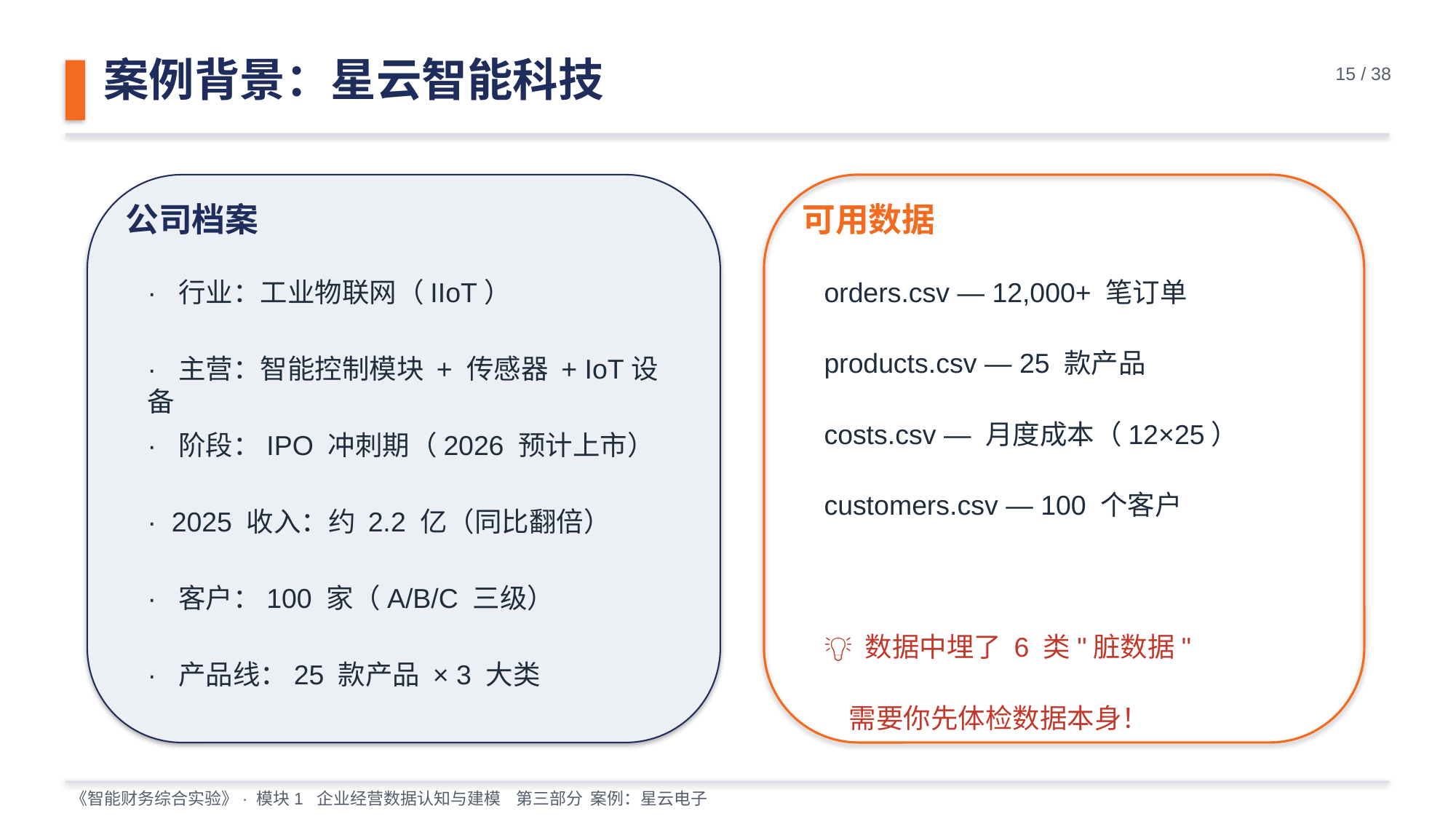

案例背景：星云智能科技

15 / 38

公司档案
可用数据
·  行业：工业物联网（IIoT）
orders.csv — 12,000+ 笔订单
products.csv — 25 款产品
·  主营：智能控制模块 + 传感器 + IoT设备
costs.csv — 月度成本（12×25）
·  阶段：IPO 冲刺期（2026 预计上市）
customers.csv — 100 个客户
·  2025 收入：约 2.2 亿（同比翻倍）

·  客户：100 家（A/B/C 三级）
💡 数据中埋了 6 类"脏数据"
·  产品线：25 款产品 × 3 大类
   需要你先体检数据本身！

《智能财务综合实验》· 模块1  企业经营数据认知与建模    第三部分  案例：星云电子